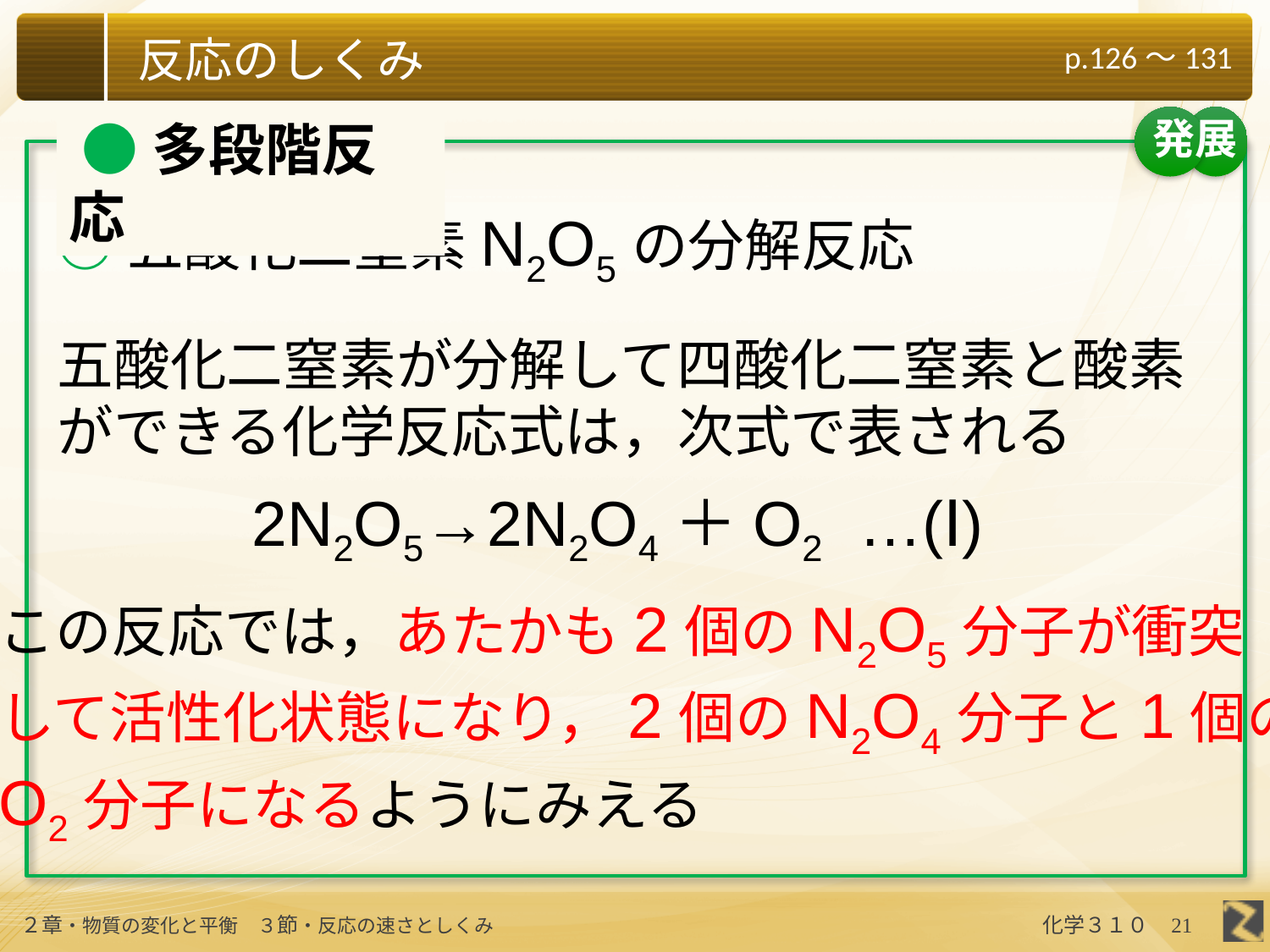

発展

 ●多段階反応

○五酸化二窒素N2O5の分解反応
五酸化二窒素が分解して四酸化二窒素と酸素ができる化学反応式は，次式で表される
2N2O5→2N2O4＋O2
…(Ⅰ)
この反応では，あたかも2個のN2O5分子が衝突
して活性化状態になり，2個のN2O4分子と1個の
O2分子になるようにみえる
21